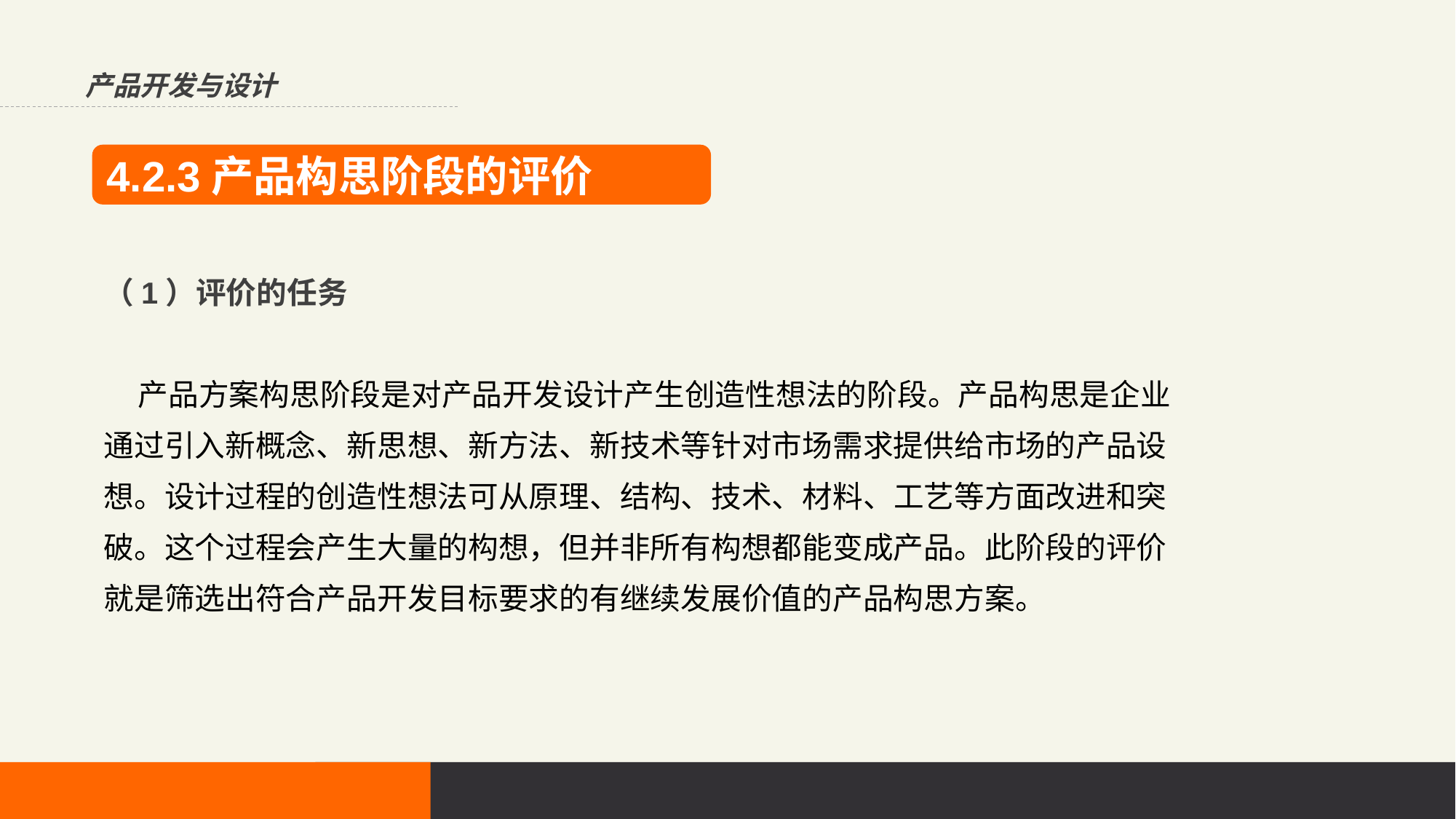

产品开发与设计
4.2.3产品构思阶段的评价
（1）评价的任务
    产品方案构思阶段是对产品开发设计产生创造性想法的阶段。产品构思是企业通过引入新概念、新思想、新方法、新技术等针对市场需求提供给市场的产品设想。设计过程的创造性想法可从原理、结构、技术、材料、工艺等方面改进和突破。这个过程会产生大量的构想，但并非所有构想都能变成产品。此阶段的评价就是筛选出符合产品开发目标要求的有继续发展价值的产品构思方案。